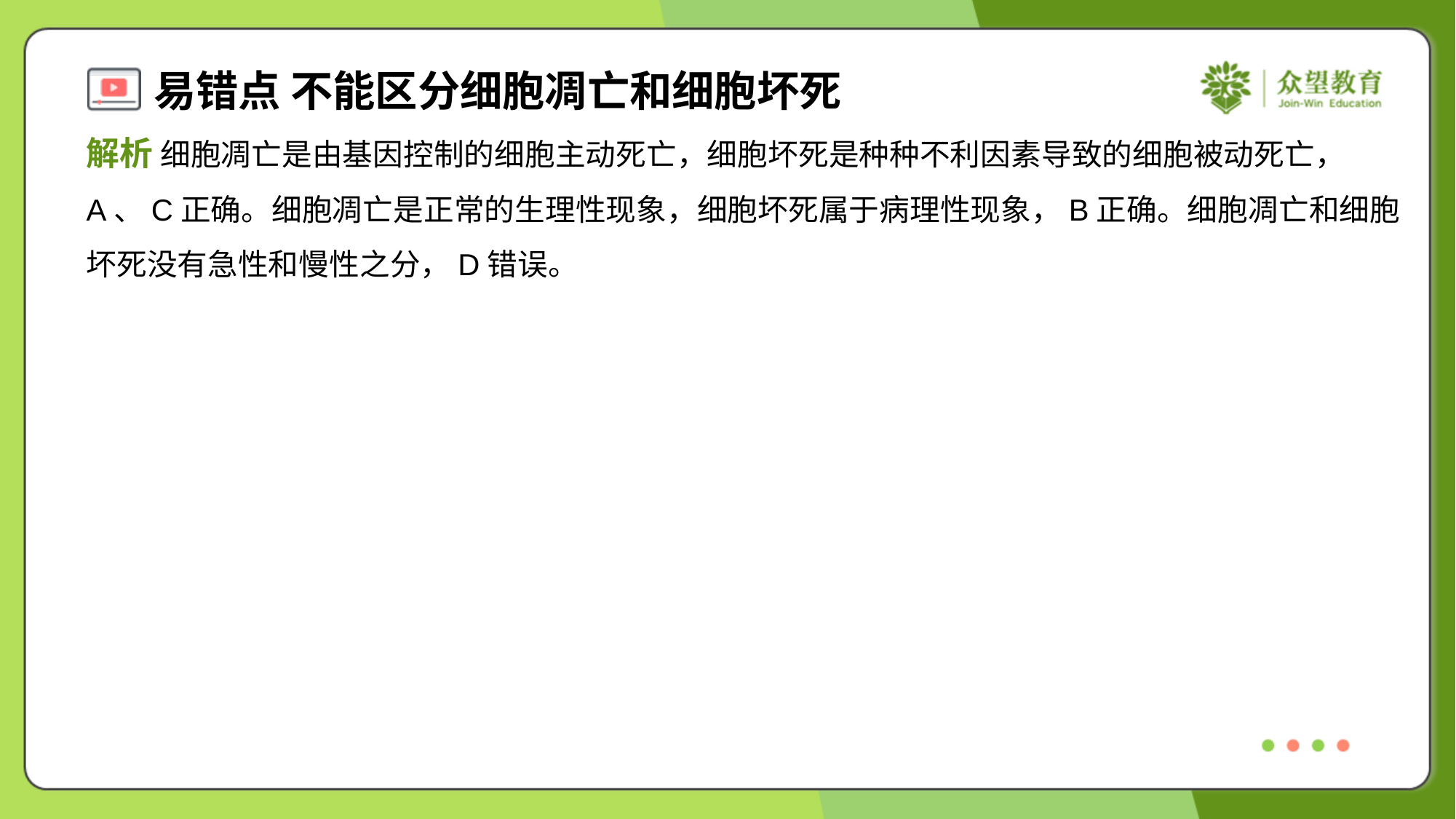

解析 细胞凋亡是由基因控制的细胞主动死亡，细胞坏死是种种不利因素导致的细胞被动死亡，
A、C正确。细胞凋亡是正常的生理性现象，细胞坏死属于病理性现象，B正确。细胞凋亡和细胞
坏死没有急性和慢性之分，D错误。